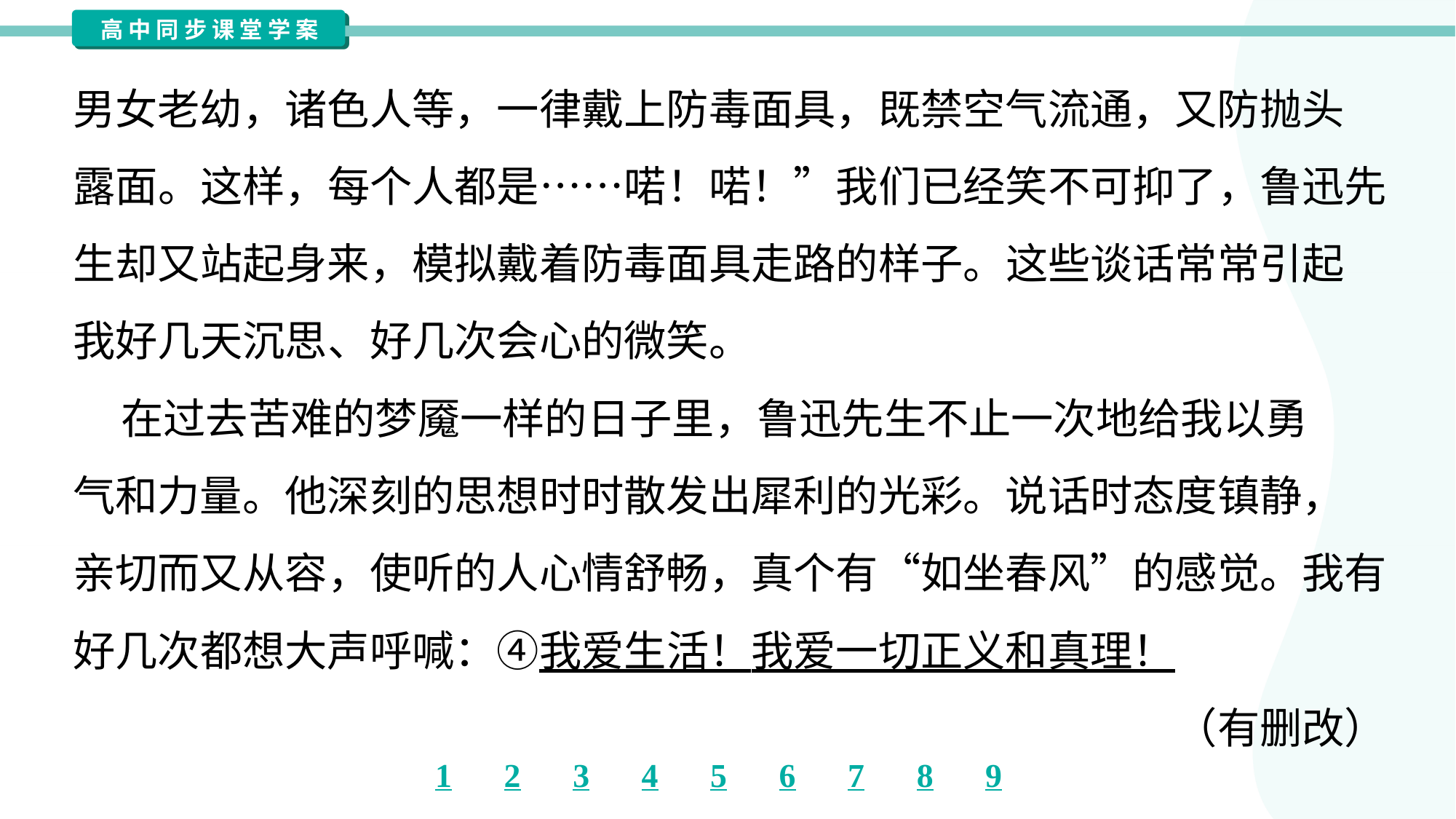

男女老幼，诸色人等，一律戴上防毒面具，既禁空气流通，又防抛头
露面。这样，每个人都是……喏！喏！”我们已经笑不可抑了，鲁迅先
生却又站起身来，模拟戴着防毒面具走路的样子。这些谈话常常引起
我好几天沉思、好几次会心的微笑。
    在过去苦难的梦魇一样的日子里，鲁迅先生不止一次地给我以勇
气和力量。他深刻的思想时时散发出犀利的光彩。说话时态度镇静，
亲切而又从容，使听的人心情舒畅，真个有“如坐春风”的感觉。我有
好几次都想大声呼喊：④我爱生活！我爱一切正义和真理！
（有删改）